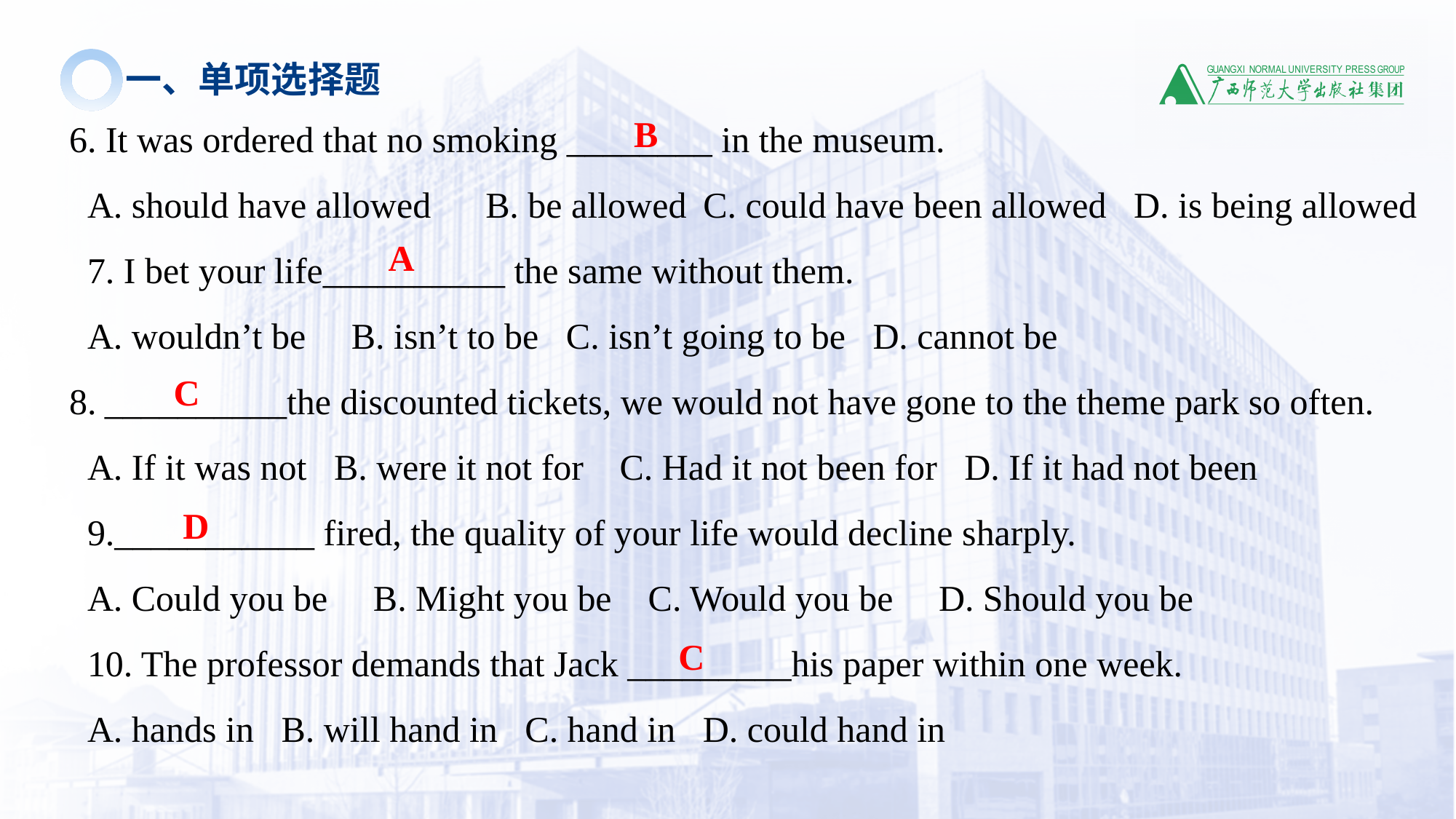

一、单项选择题
6. It was ordered that no smoking ________ in the museum.
A. should have allowed      B. be allowed  C. could have been allowed   D. is being allowed
7. I bet your life__________ the same without them.
A. wouldn’t be     B. isn’t to be   C. isn’t going to be   D. cannot be
8. __________the discounted tickets, we would not have gone to the theme park so often.
A. If it was not   B. were it not for    C. Had it not been for   D. If it had not been
9.___________ fired, the quality of your life would decline sharply.
A. Could you be     B. Might you be    C. Would you be     D. Should you be
10. The professor demands that Jack _________his paper within one week.
A. hands in   B. will hand in   C. hand in   D. could hand in
B
A

C
D
C